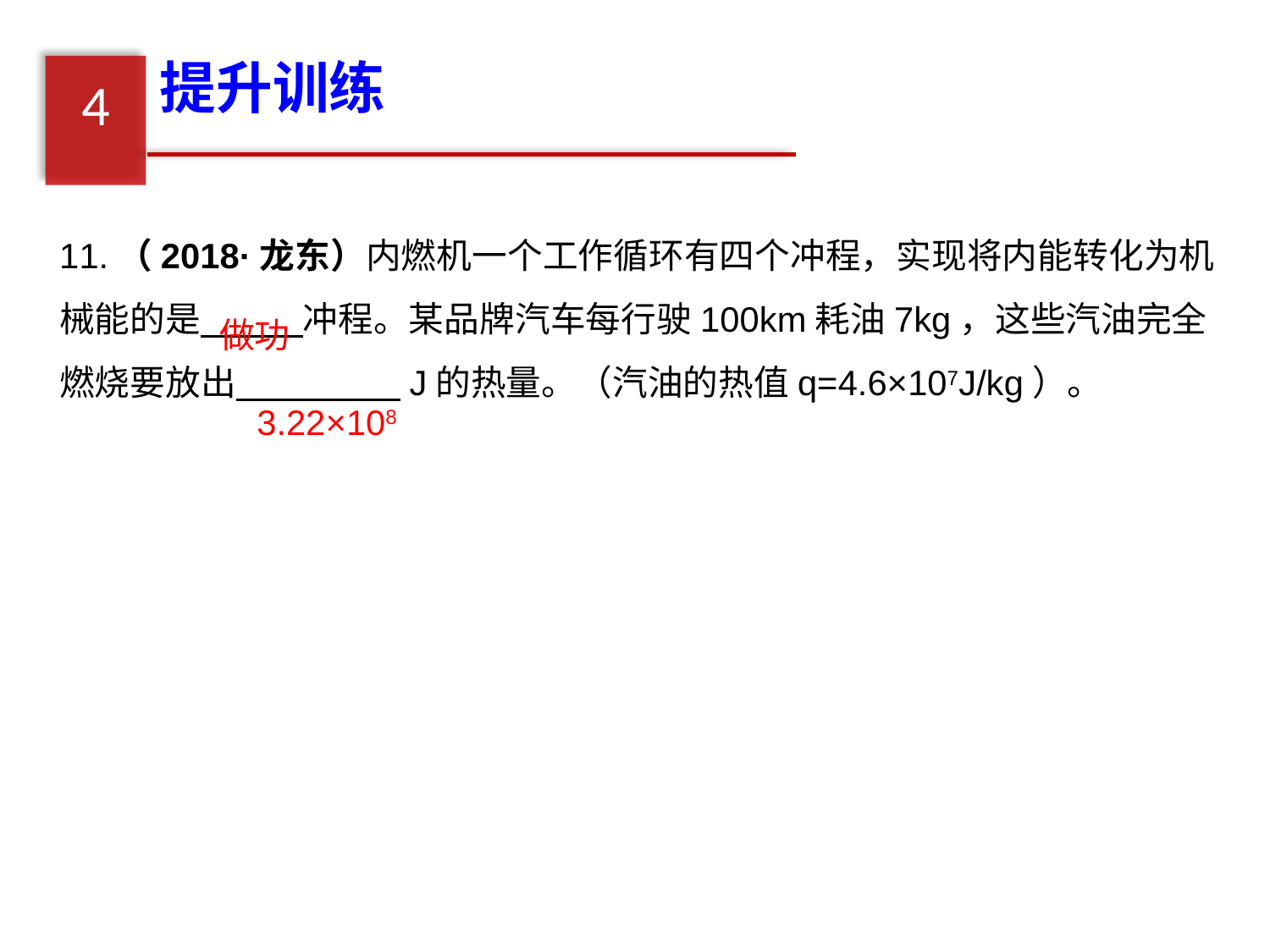

提升训练

4
11.（2018·龙东）内燃机一个工作循环有四个冲程，实现将内能转化为机械能的是　    　冲程。某品牌汽车每行驶100km耗油7kg，这些汽油完全燃烧要放出　            　J的热量。（汽油的热值q=4.6×107J/kg）。
做功
3.22×108